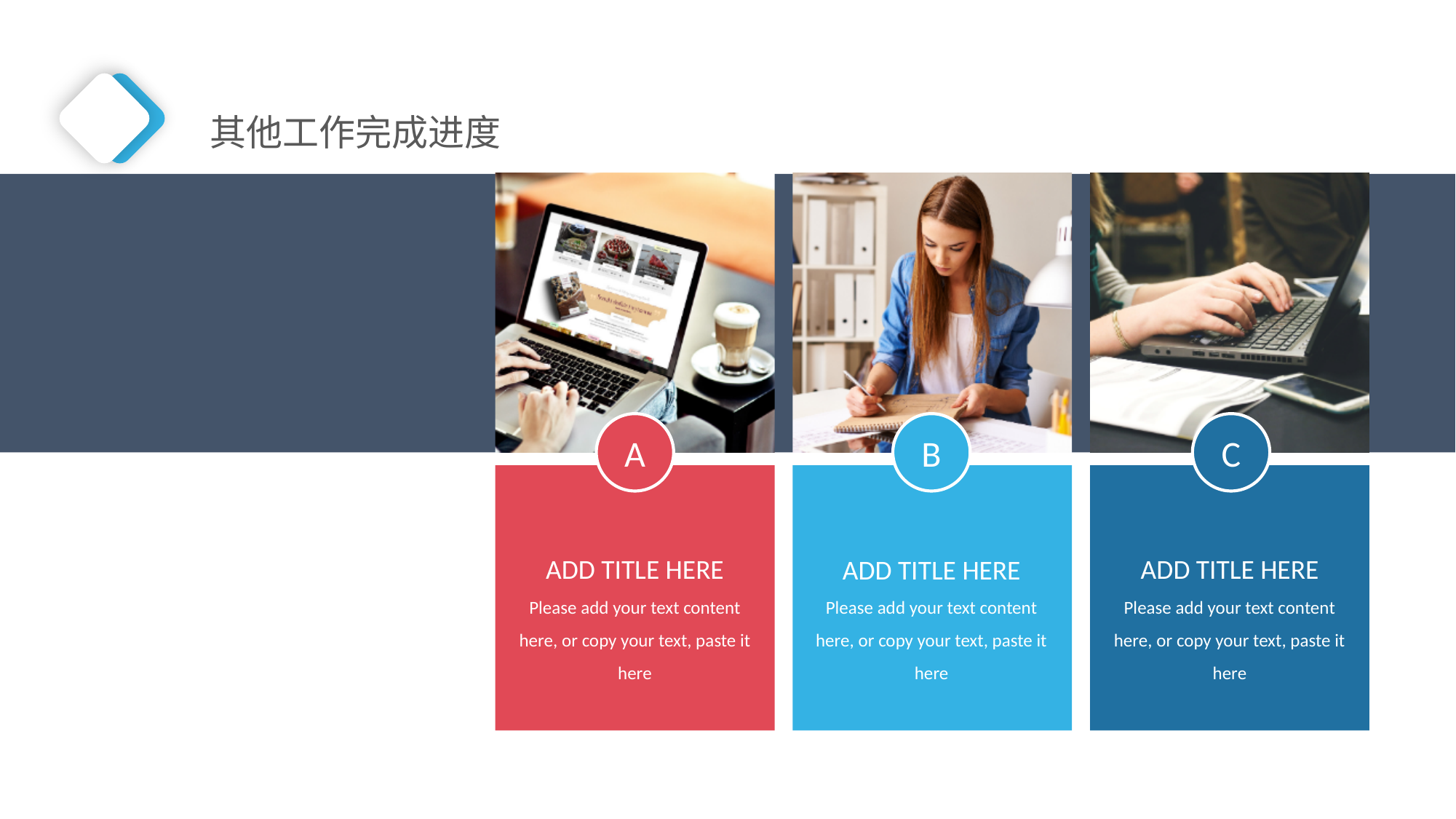

其他工作完成进度

A
B
C

ADD TITLE HERE
Please add your text content here, or copy your text, paste it here
ADD TITLE HERE
Please add your text content here, or copy your text, paste it here
ADD TITLE HERE
Please add your text content here, or copy your text, paste it here